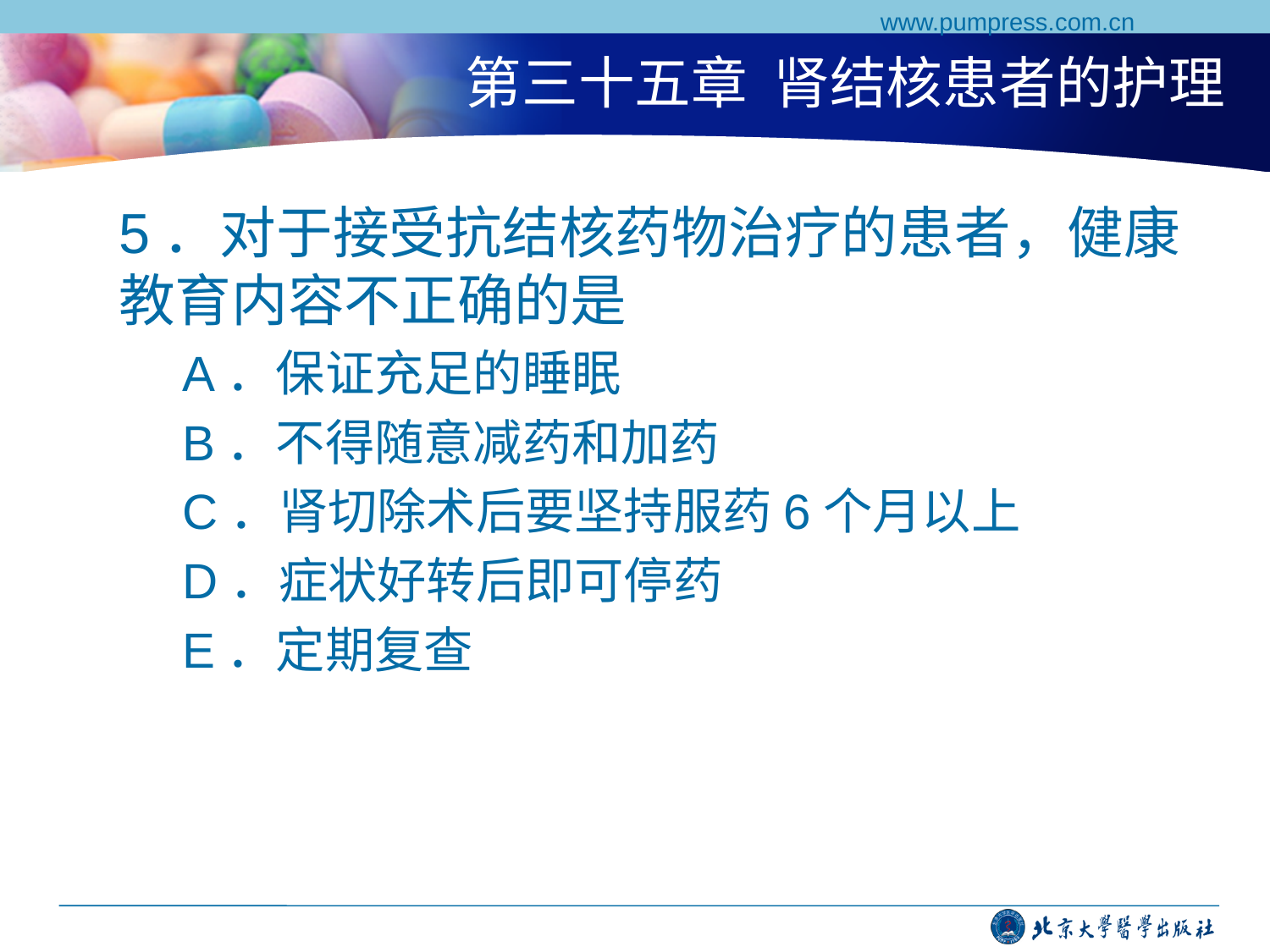

www.pumpress.com.cn
# 第三十五章  肾结核患者的护理
5．对于接受抗结核药物治疗的患者，健康教育内容不正确的是
A．保证充足的睡眠
B．不得随意减药和加药
C．肾切除术后要坚持服药6个月以上
D．症状好转后即可停药
E．定期复查